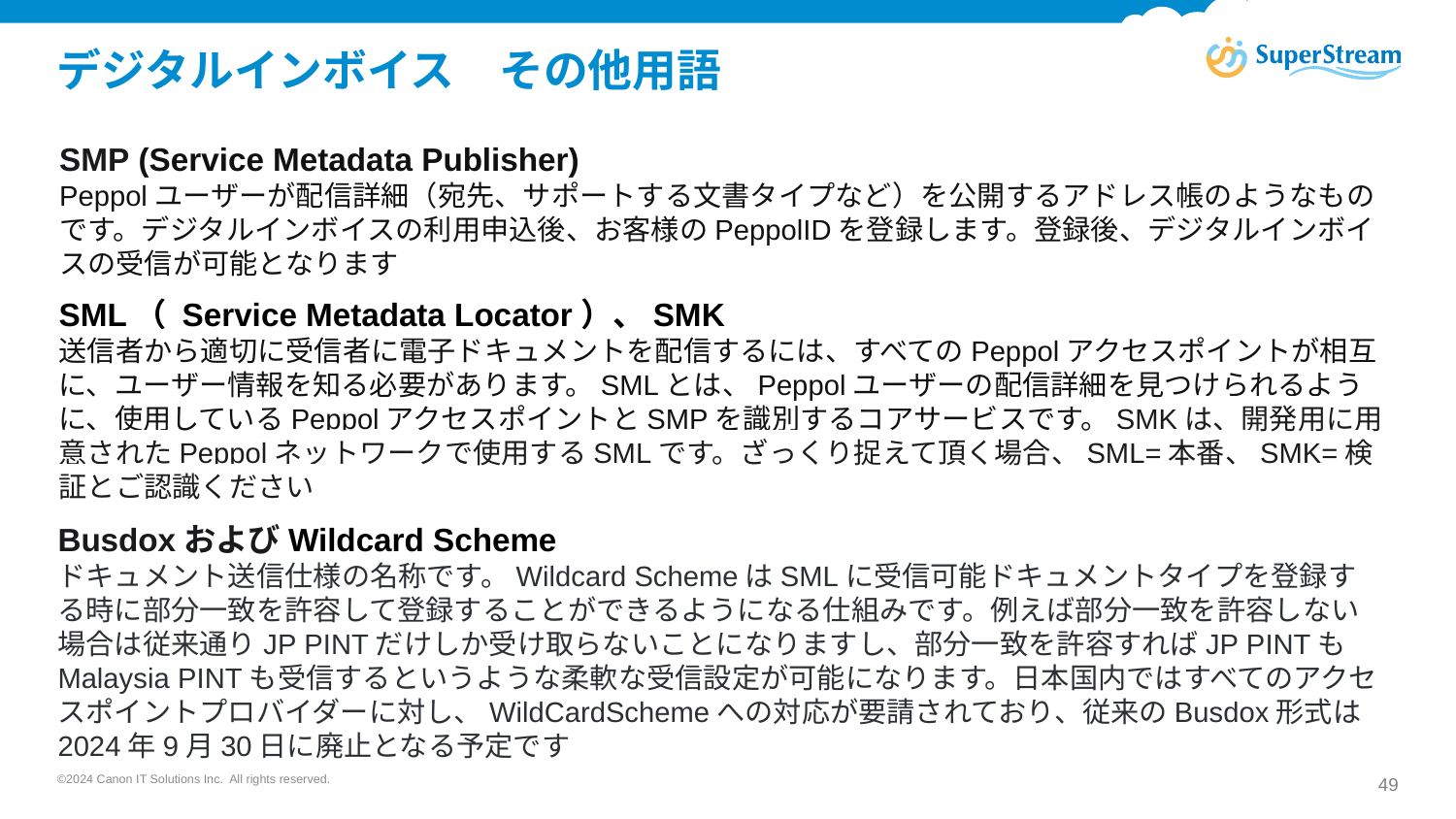

# デジタルインボイス　その他用語
SMP (Service Metadata Publisher)
Peppolユーザーが配信詳細（宛先、サポートする文書タイプなど）を公開するアドレス帳のようなものです。デジタルインボイスの利用申込後、お客様のPeppolIDを登録します。登録後、デジタルインボイスの受信が可能となります
SML（ Service Metadata Locator）、SMK
送信者から適切に受信者に電子ドキュメントを配信するには、すべてのPeppolアクセスポイントが相互に、ユーザー情報を知る必要があります。SMLとは、Peppolユーザーの配信詳細を見つけられるように、使用しているPeppolアクセスポイントとSMPを識別するコアサービスです。SMKは、開発用に用意されたPeppolネットワークで使用するSMLです。ざっくり捉えて頂く場合、SML=本番、SMK=検証とご認識ください
BusdoxおよびWildcard Scheme
ドキュメント送信仕様の名称です。Wildcard SchemeはSMLに受信可能ドキュメントタイプを登録する時に部分一致を許容して登録することができるようになる仕組みです。例えば部分一致を許容しない場合は従来通りJP PINTだけしか受け取らないことになりますし、部分一致を許容すればJP PINTもMalaysia PINTも受信するというような柔軟な受信設定が可能になります。日本国内ではすべてのアクセスポイントプロバイダーに対し、WildCardSchemeへの対応が要請されており、従来のBusdox形式は2024年9月30日に廃止となる予定です
©2024 Canon IT Solutions Inc.  All rights reserved.
49